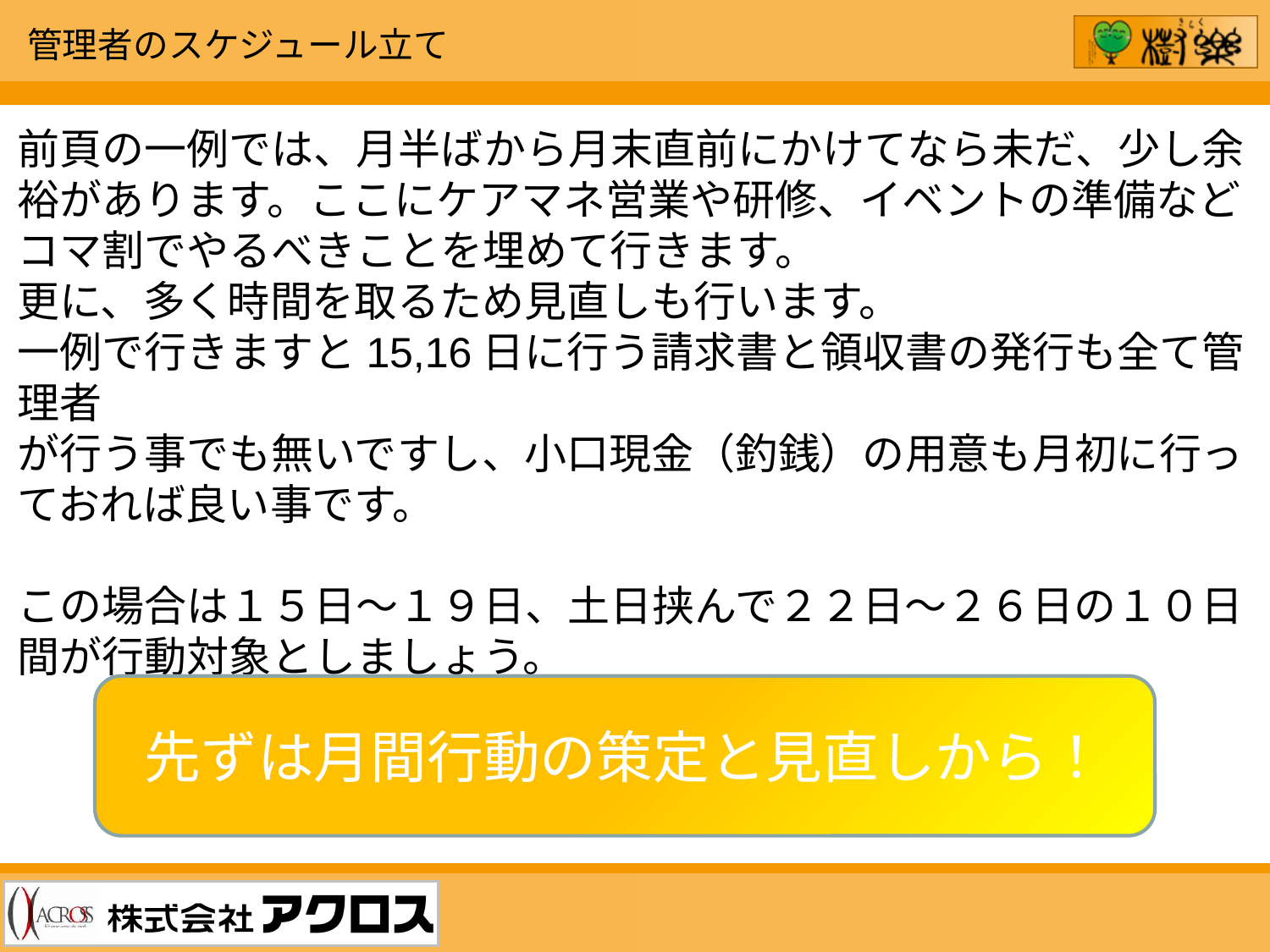

管理者のスケジュール立て
前頁の一例では、月半ばから月末直前にかけてなら未だ、少し余裕があります。ここにケアマネ営業や研修、イベントの準備などコマ割でやるべきことを埋めて行きます。
更に、多く時間を取るため見直しも行います。
一例で行きますと15,16日に行う請求書と領収書の発行も全て管理者
が行う事でも無いですし、小口現金（釣銭）の用意も月初に行っておれば良い事です。

この場合は１５日～１９日、土日挟んで２２日～２６日の１０日間が行動対象としましょう。
先ずは月間行動の策定と見直しから！